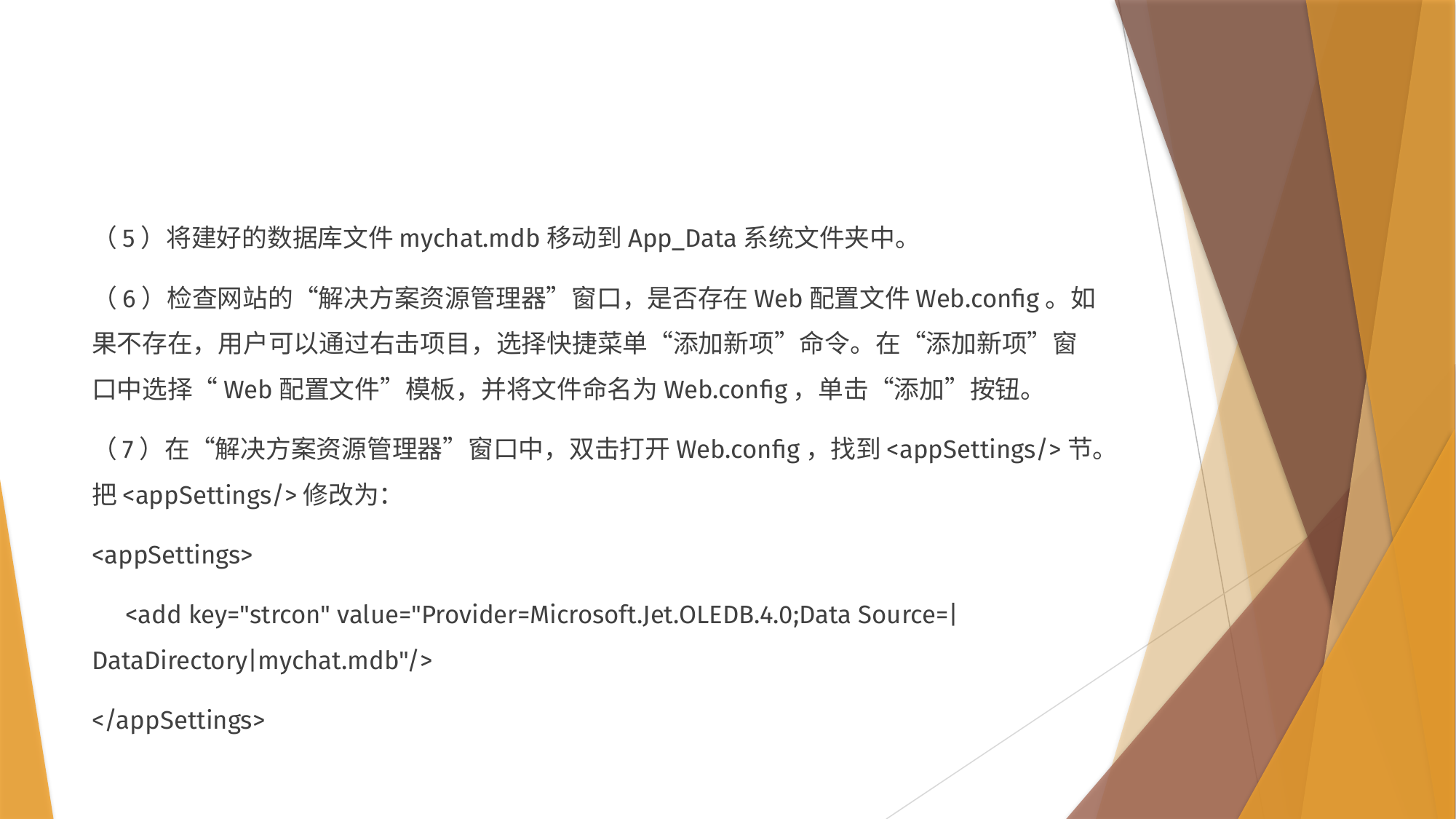

#
（5）将建好的数据库文件mychat.mdb移动到App_Data系统文件夹中。
（6）检查网站的“解决方案资源管理器”窗口，是否存在Web配置文件Web.config。如果不存在，用户可以通过右击项目，选择快捷菜单“添加新项”命令。在“添加新项”窗口中选择“Web配置文件”模板，并将文件命名为Web.config，单击“添加”按钮。
（7）在“解决方案资源管理器”窗口中，双击打开Web.config，找到<appSettings/>节。把<appSettings/>修改为：
<appSettings>
     <add key="strcon" value="Provider=Microsoft.Jet.OLEDB.4.0;Data Source=|DataDirectory|mychat.mdb"/>
</appSettings>